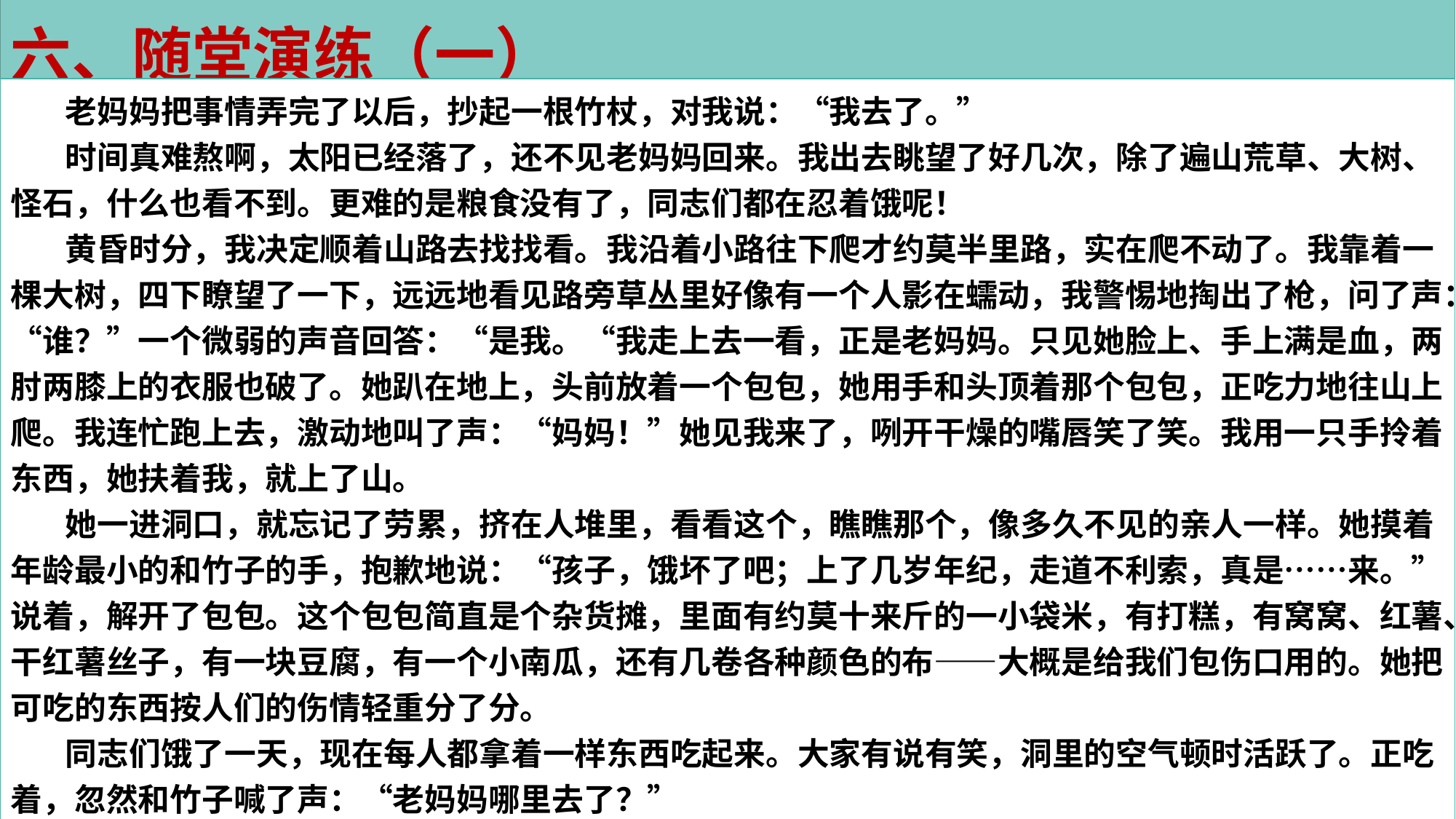

六、随堂演练（一）
老妈妈把事情弄完了以后，抄起一根竹杖，对我说：“我去了。”
时间真难熬啊，太阳已经落了，还不见老妈妈回来。我出去眺望了好几次，除了遍山荒草、大树、怪石，什么也看不到。更难的是粮食没有了，同志们都在忍着饿呢！
黄昏时分，我决定顺着山路去找找看。我沿着小路往下爬才约莫半里路，实在爬不动了。我靠着一棵大树，四下瞭望了一下，远远地看见路旁草丛里好像有一个人影在蠕动，我警惕地掏出了枪，问了声：“谁？”一个微弱的声音回答：“是我。“我走上去一看，正是老妈妈。只见她脸上、手上满是血，两肘两膝上的衣服也破了。她趴在地上，头前放着一个包包，她用手和头顶着那个包包，正吃力地往山上爬。我连忙跑上去，激动地叫了声：“妈妈！”她见我来了，咧开干燥的嘴唇笑了笑。我用一只手拎着东西，她扶着我，就上了山。
她一进洞口，就忘记了劳累，挤在人堆里，看看这个，瞧瞧那个，像多久不见的亲人一样。她摸着年龄最小的和竹子的手，抱歉地说：“孩子，饿坏了吧；上了几岁年纪，走道不利索，真是……来。”说着，解开了包包。这个包包简直是个杂货摊，里面有约莫十来斤的一小袋米，有打糕，有窝窝、红薯、干红薯丝子，有一块豆腐，有一个小南瓜，还有几卷各种颜色的布——大概是给我们包伤口用的。她把可吃的东西按人们的伤情轻重分了分。
同志们饿了一天，现在每人都拿着一样东西吃起来。大家有说有笑，洞里的空气顿时活跃了。正吃着，忽然和竹子喊了声：“老妈妈哪里去了？”